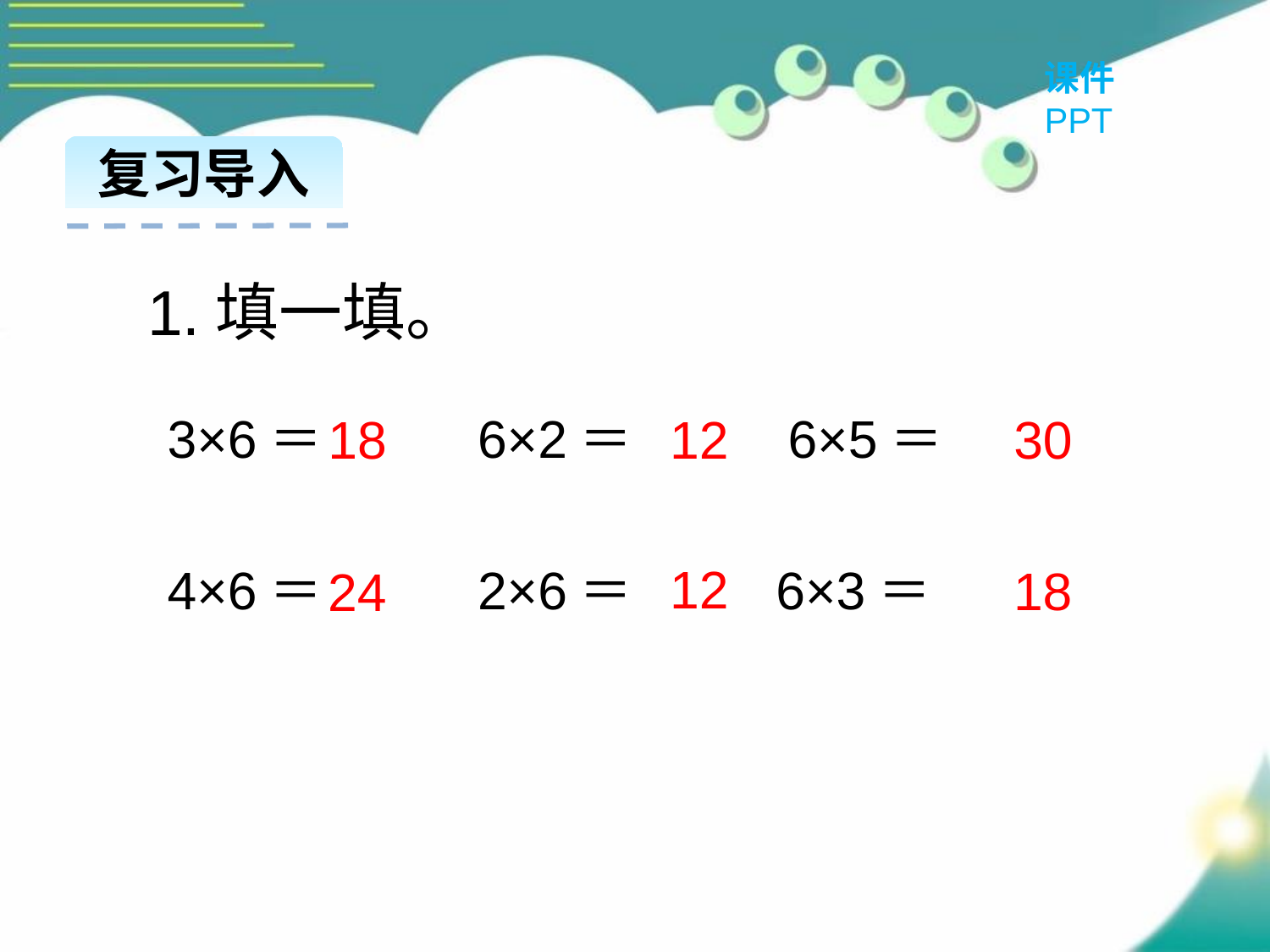

课件PPT
复习导入

1.填一填。
3×6＝            6×2＝            6×5＝

4×6＝            2×6＝           6×3＝
12
30
18
12
18
24